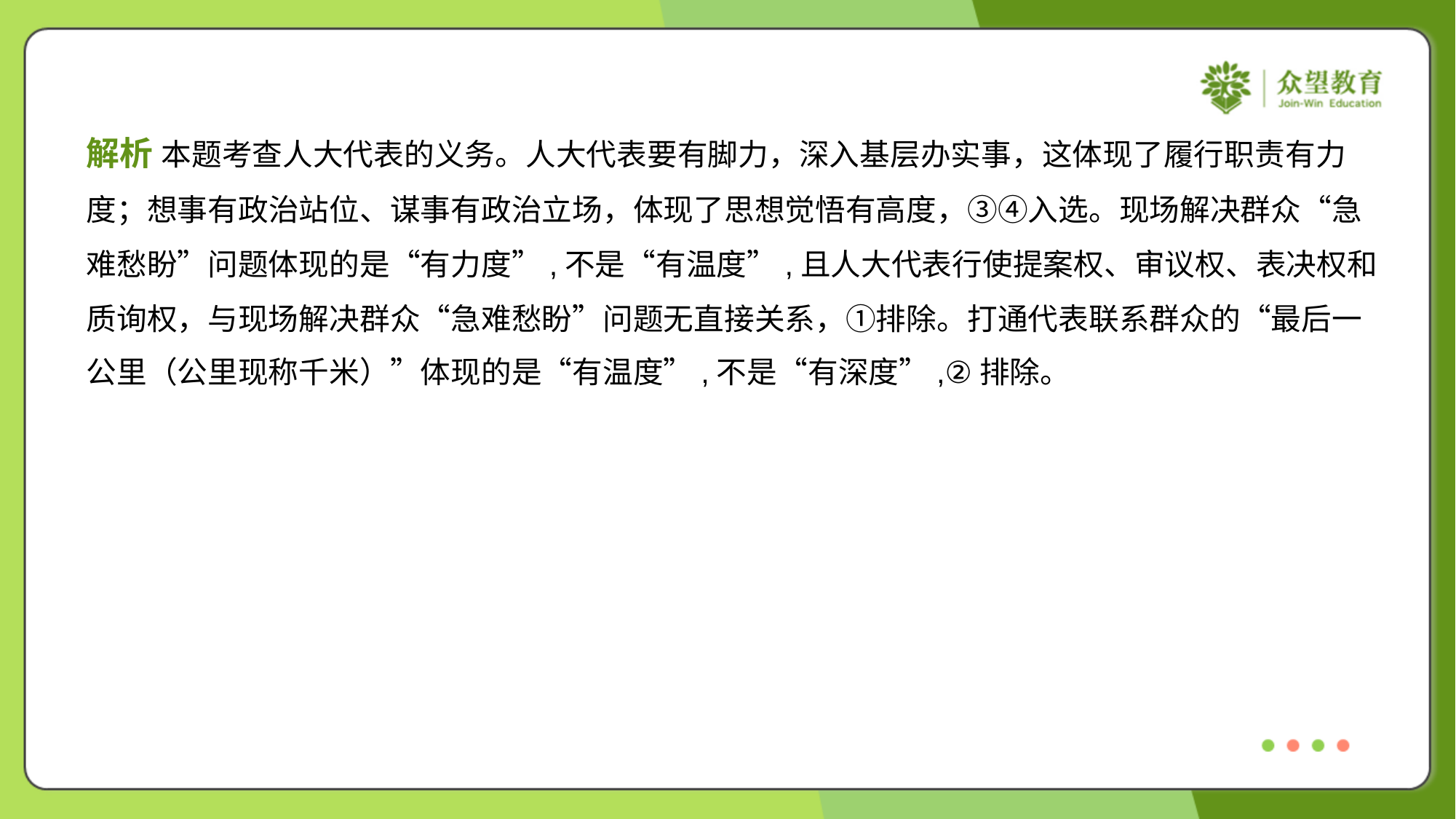

解析 本题考查人大代表的义务。人大代表要有脚力，深入基层办实事，这体现了履行职责有力
度；想事有政治站位、谋事有政治立场，体现了思想觉悟有高度，③④入选。现场解决群众“急
难愁盼”问题体现的是“有力度”,不是“有温度”,且人大代表行使提案权、审议权、表决权和
质询权，与现场解决群众“急难愁盼”问题无直接关系，①排除。打通代表联系群众的“最后一
公里（公里现称千米）”体现的是“有温度”,不是“有深度”,②排除。